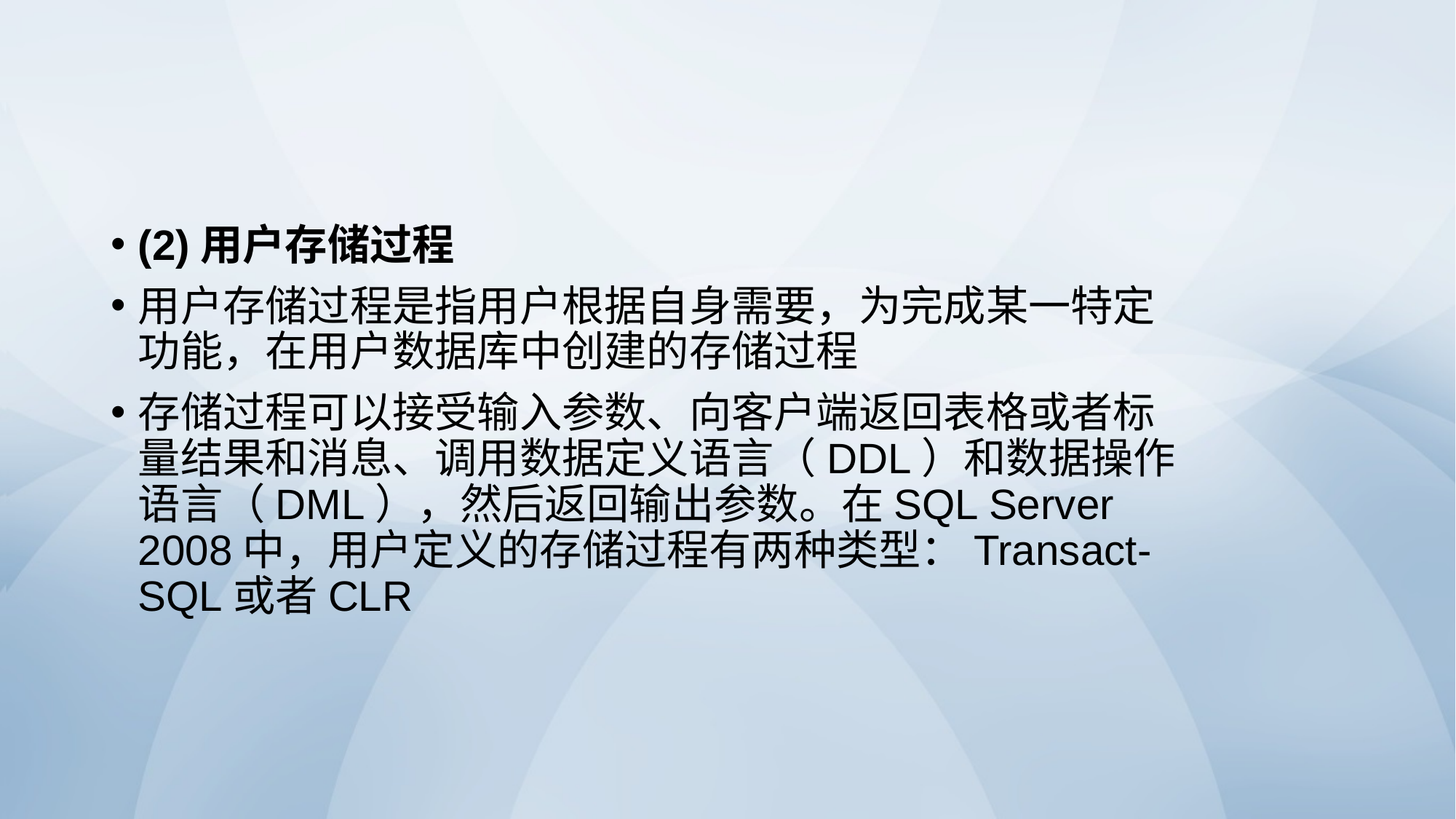

#
(2)用户存储过程
用户存储过程是指用户根据自身需要，为完成某一特定功能，在用户数据库中创建的存储过程
存储过程可以接受输入参数、向客户端返回表格或者标量结果和消息、调用数据定义语言（DDL）和数据操作语言（DML），然后返回输出参数。在SQL Server 2008中，用户定义的存储过程有两种类型：Transact-SQL或者CLR